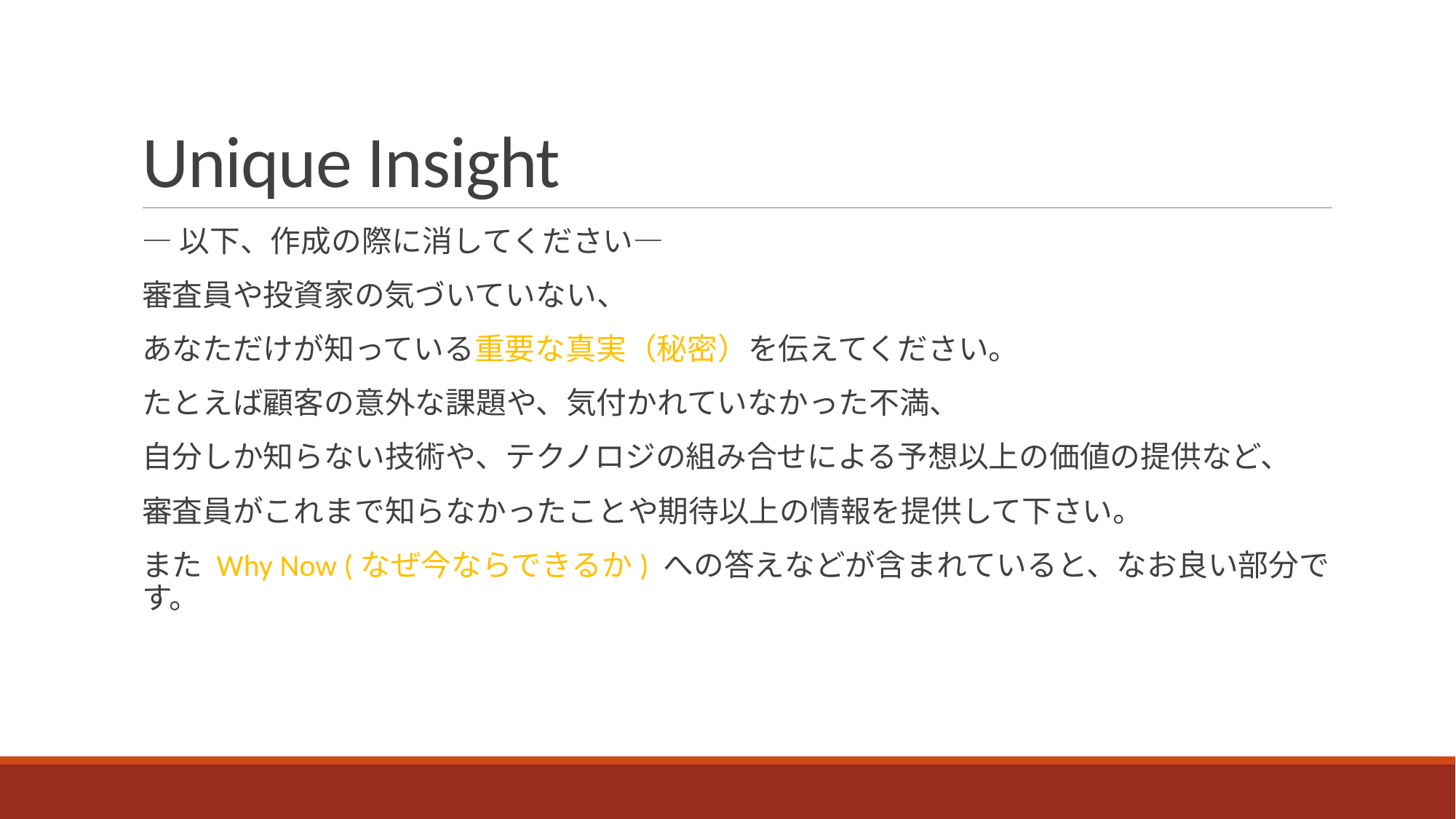

# Unique Insight
―以下、作成の際に消してください―
審査員や投資家の気づいていない、
あなただけが知っている重要な真実（秘密）を伝えてください。
たとえば顧客の意外な課題や、気付かれていなかった不満、
自分しか知らない技術や、テクノロジの組み合せによる予想以上の価値の提供など、
審査員がこれまで知らなかったことや期待以上の情報を提供して下さい。
また Why Now (なぜ今ならできるか) への答えなどが含まれていると、なお良い部分です。